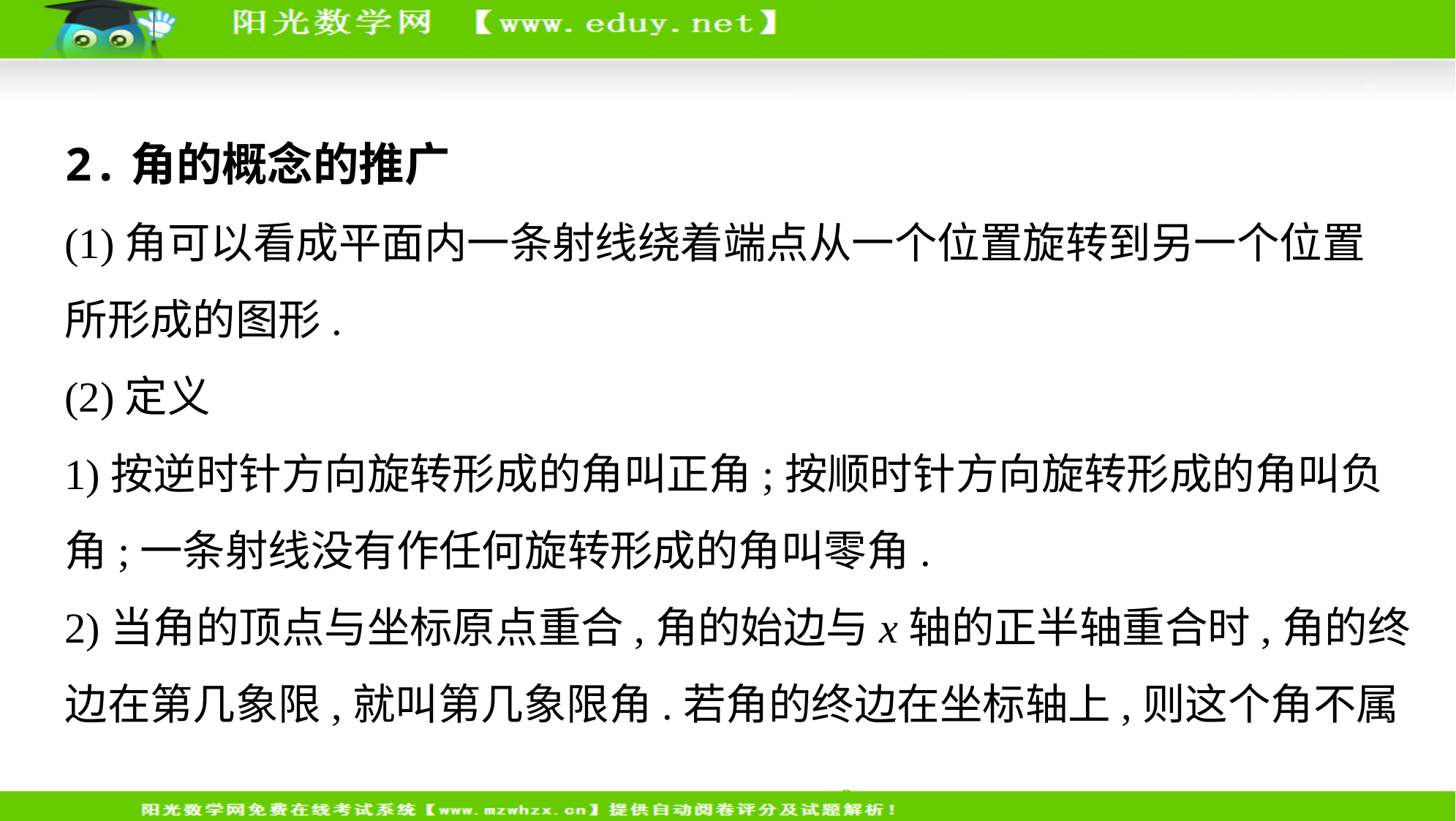

2.角的概念的推广
(1)角可以看成平面内一条射线绕着端点从一个位置旋转到另一个位置
所形成的图形.
(2)定义
1)按逆时针方向旋转形成的角叫正角;按顺时针方向旋转形成的角叫负
角;一条射线没有作任何旋转形成的角叫零角.
2)当角的顶点与坐标原点重合,角的始边与x轴的正半轴重合时,角的终
边在第几象限,就叫第几象限角.若角的终边在坐标轴上,则这个角不属